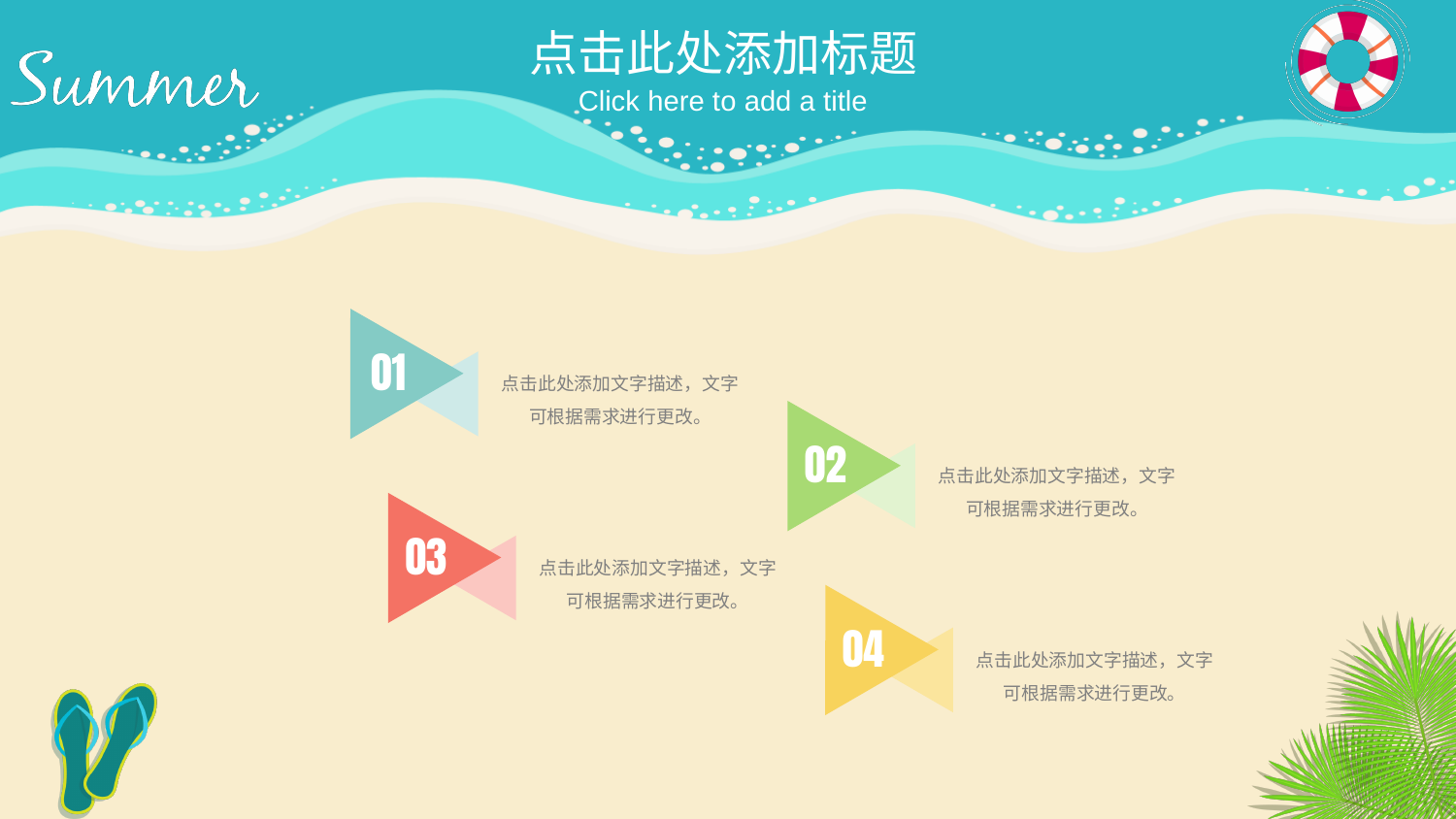

点击此处添加标题
Click here to add a title
01

点击此处添加文字描述，文字可根据需求进行更改。
02

点击此处添加文字描述，文字可根据需求进行更改。
03

点击此处添加文字描述，文字可根据需求进行更改。
04

点击此处添加文字描述，文字可根据需求进行更改。